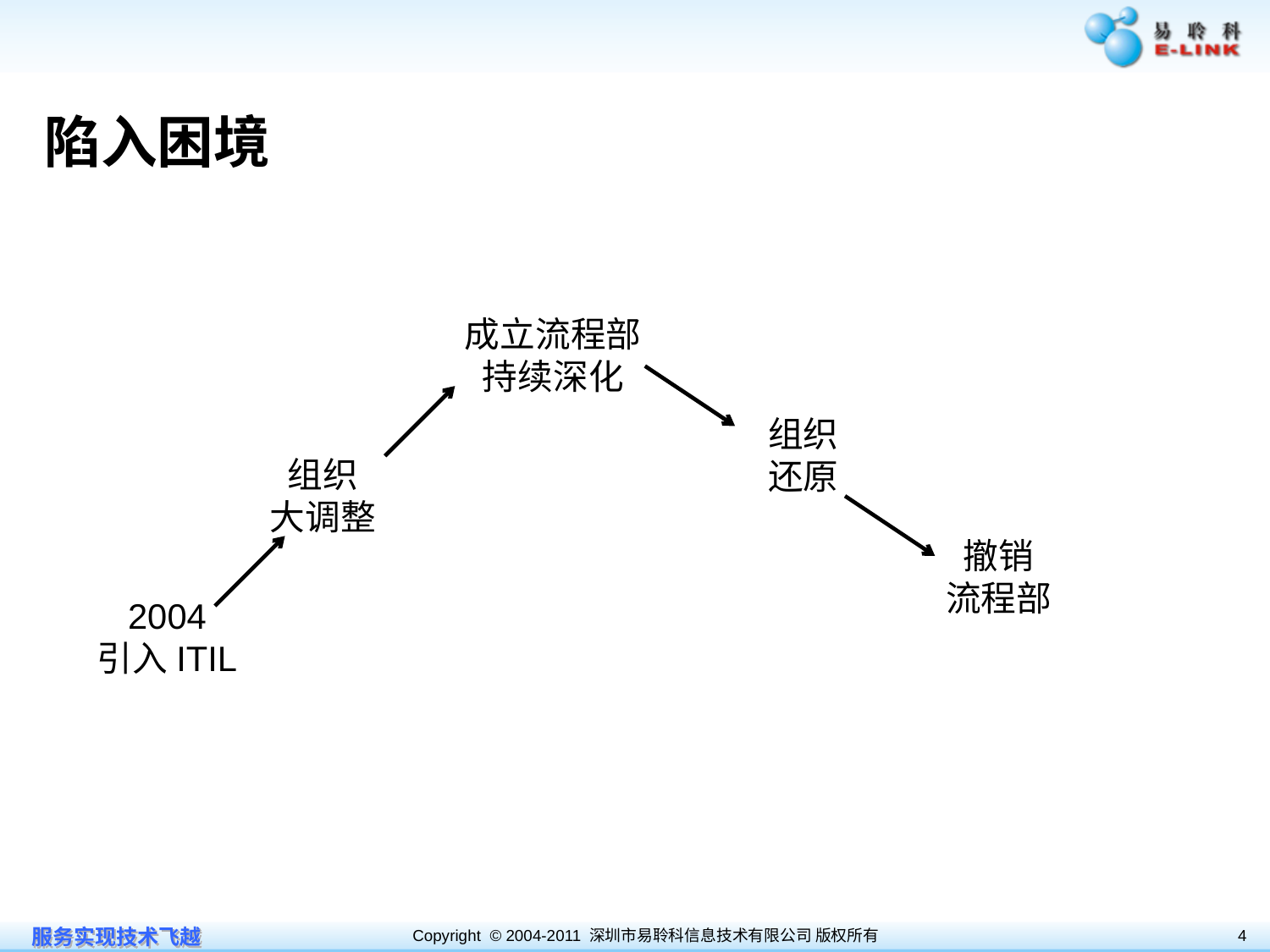

# 陷入困境
成立流程部
持续深化
组织
还原
组织
大调整
撤销
流程部
2004
引入ITIL
4